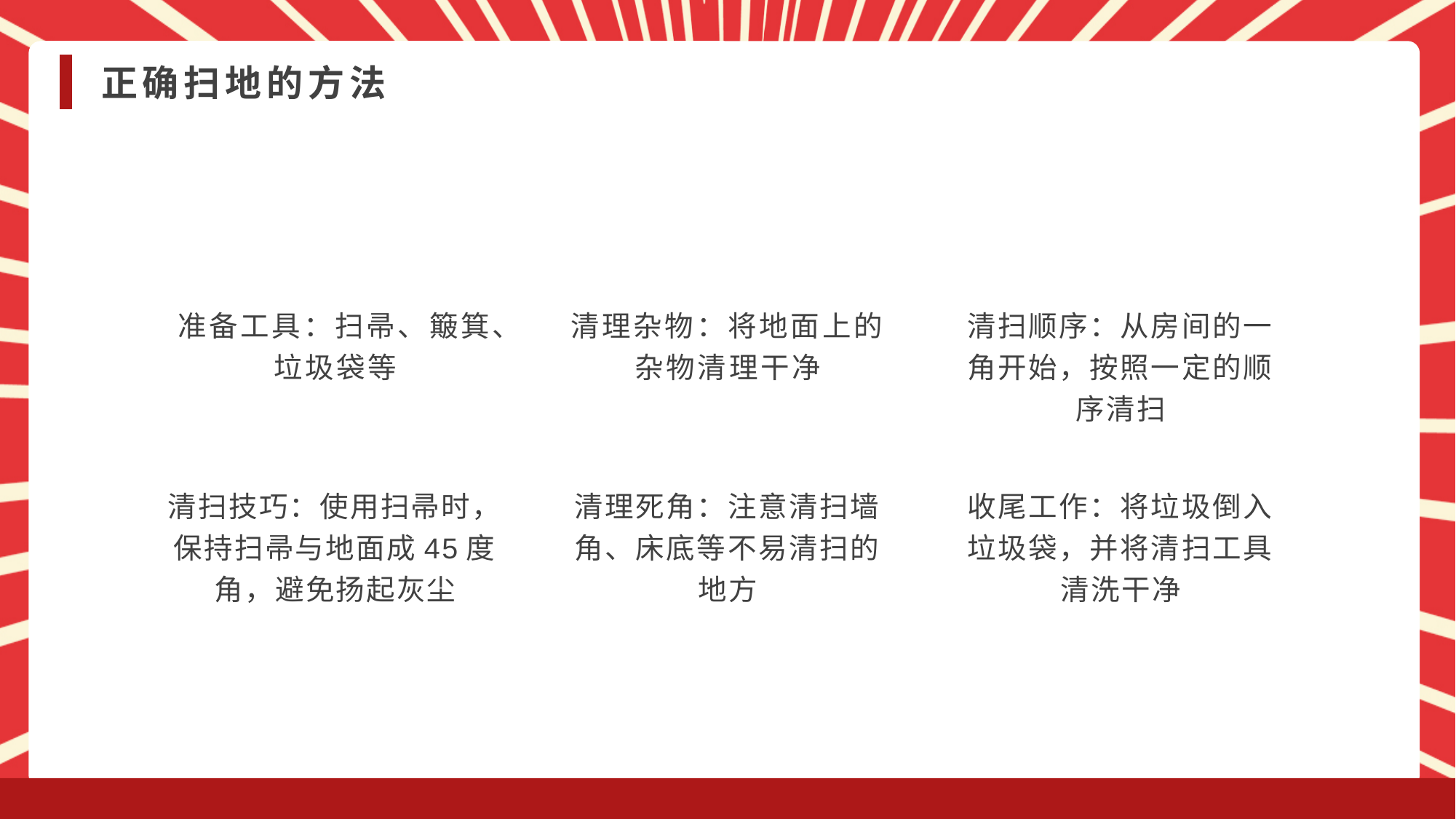

正确扫地的方法
准备工具：扫帚、簸箕、垃圾袋等
清理杂物：将地面上的杂物清理干净
清扫顺序：从房间的一角开始，按照一定的顺序清扫
清扫技巧：使用扫帚时，保持扫帚与地面成45度角，避免扬起灰尘
清理死角：注意清扫墙角、床底等不易清扫的地方
收尾工作：将垃圾倒入垃圾袋，并将清扫工具清洗干净